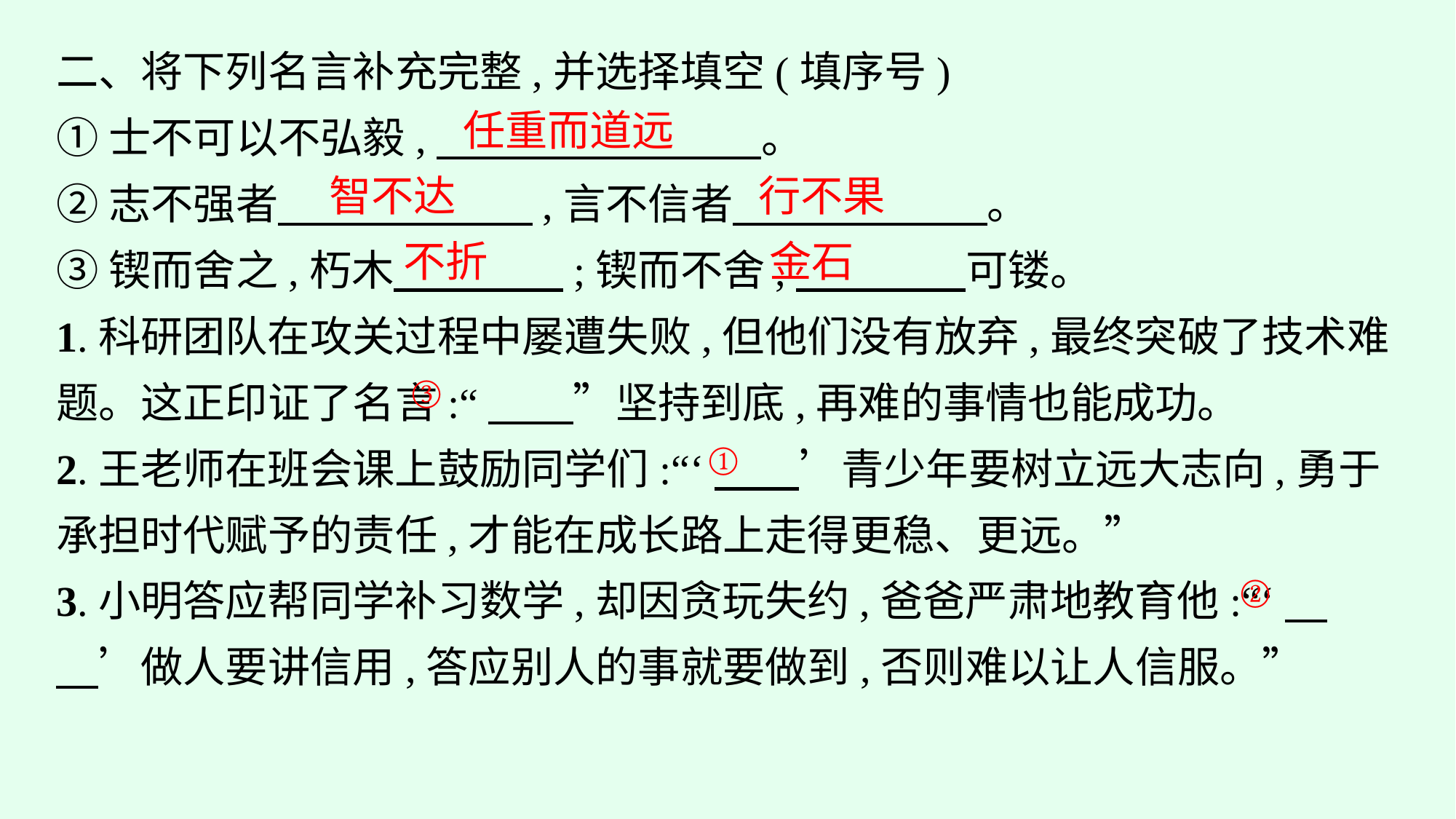

二、将下列名言补充完整,并选择填空(填序号)
①士不可以不弘毅,　　　　　   　　。
②志不强者　　　　　　,言不信者　　　　　　。
③锲而舍之,朽木　　　　;锲而不舍,　　　　可镂。
1.科研团队在攻关过程中屡遭失败,但他们没有放弃,最终突破了技术难题。这正印证了名言:“　　”坚持到底,再难的事情也能成功。
2.王老师在班会课上鼓励同学们:“‘　　’青少年要树立远大志向,勇于承担时代赋予的责任,才能在成长路上走得更稳、更远。”
3.小明答应帮同学补习数学,却因贪玩失约,爸爸严肃地教育他:“‘　　’做人要讲信用,答应别人的事就要做到,否则难以让人信服。”
任重而道远
智不达
行不果
不折
金石
③
①
②